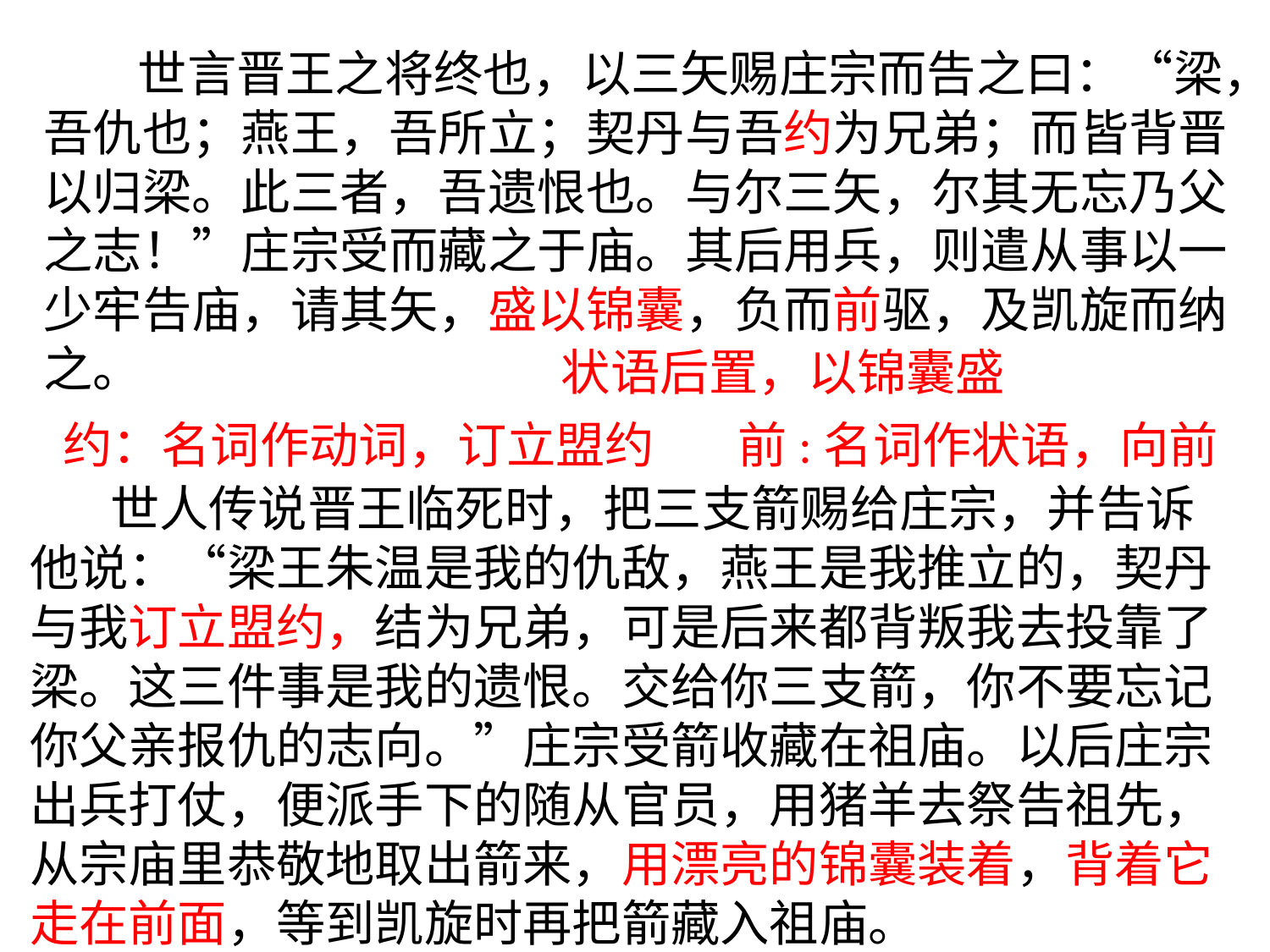

世言晋王之将终也，以三矢赐庄宗而告之曰：“梁，吾仇也；燕王，吾所立；契丹与吾约为兄弟；而皆背晋以归梁。此三者，吾遗恨也。与尔三矢，尔其无忘乃父之志！”庄宗受而藏之于庙。其后用兵，则遣从事以一少牢告庙，请其矢，盛以锦囊，负而前驱，及凯旋而纳之。
状语后置，以锦囊盛
约：名词作动词，订立盟约
前:名词作状语，向前
         世人传说晋王临死时，把三支箭赐给庄宗，并告诉他说：“梁王朱温是我的仇敌，燕王是我推立的，契丹与我订立盟约，结为兄弟，可是后来都背叛我去投靠了梁。这三件事是我的遗恨。交给你三支箭，你不要忘记你父亲报仇的志向。”庄宗受箭收藏在祖庙。以后庄宗出兵打仗，便派手下的随从官员，用猪羊去祭告祖先，从宗庙里恭敬地取出箭来，用漂亮的锦囊装着，背着它走在前面，等到凯旋时再把箭藏入祖庙。